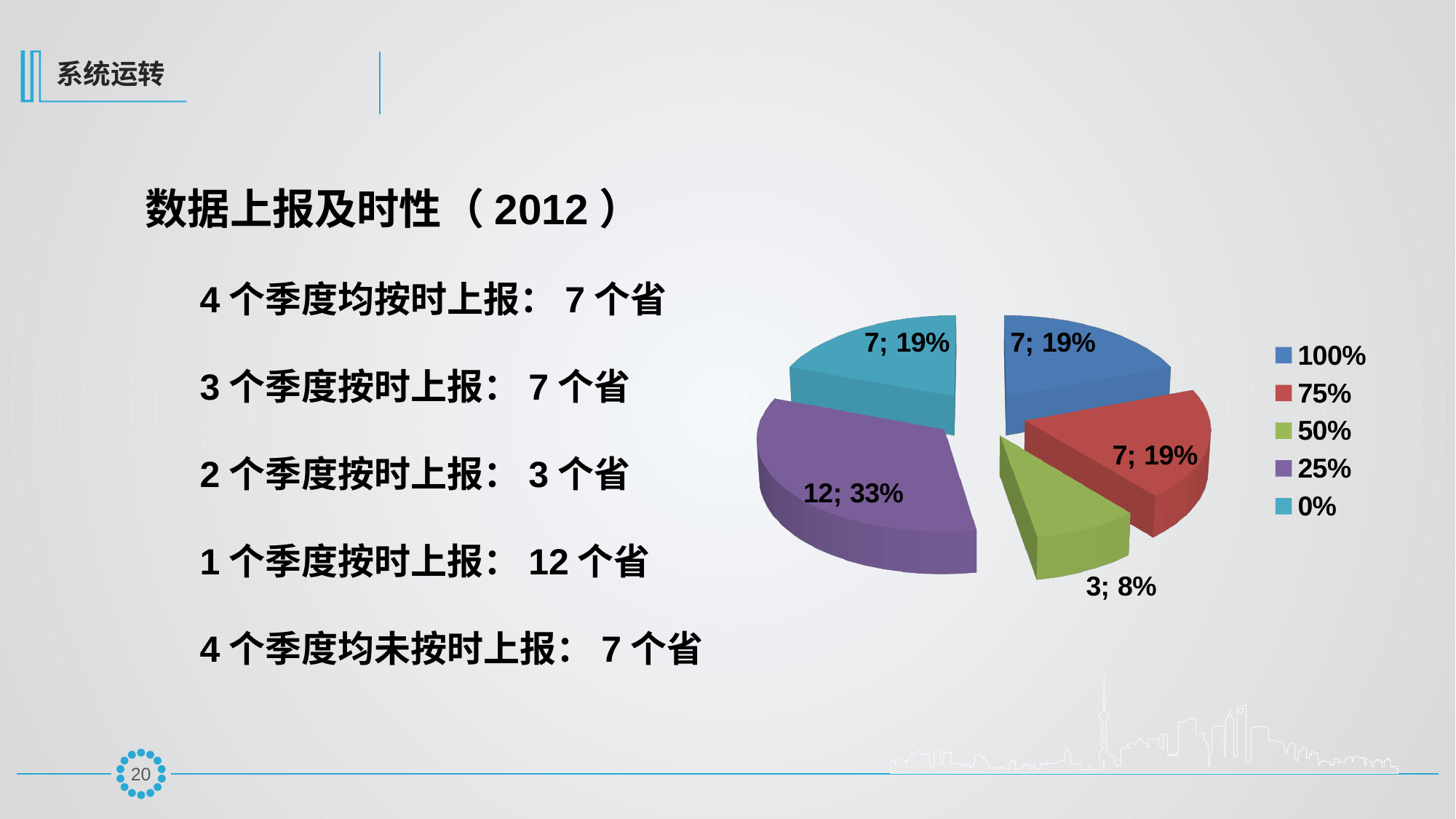

系统运转
数据上报及时性（2012）
4个季度均按时上报：7个省
3个季度按时上报：7个省
2个季度按时上报：3个省
1个季度按时上报：12个省
4个季度均未按时上报：7个省

[unsupported chart]

20